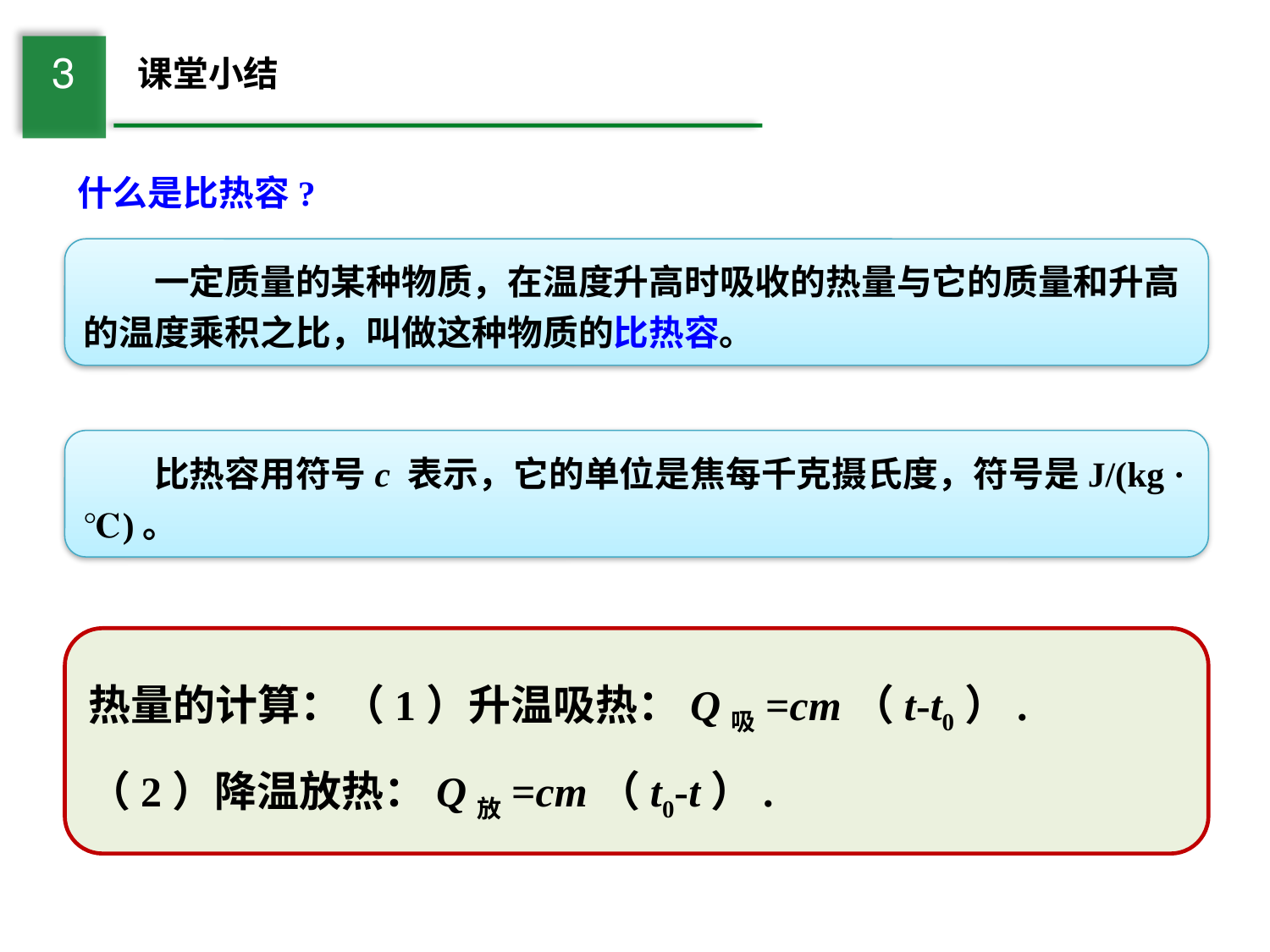

3
课堂小结

什么是比热容?
　　一定质量的某种物质，在温度升高时吸收的热量与它的质量和升高的温度乘积之比，叫做这种物质的比热容。
　　比热容用符号c 表示，它的单位是焦每千克摄氏度，符号是J/(kg · ℃)。
热量的计算：（1）升温吸热：Q吸=cm（t-t0）.
（2）降温放热：Q放=cm（t0-t）.